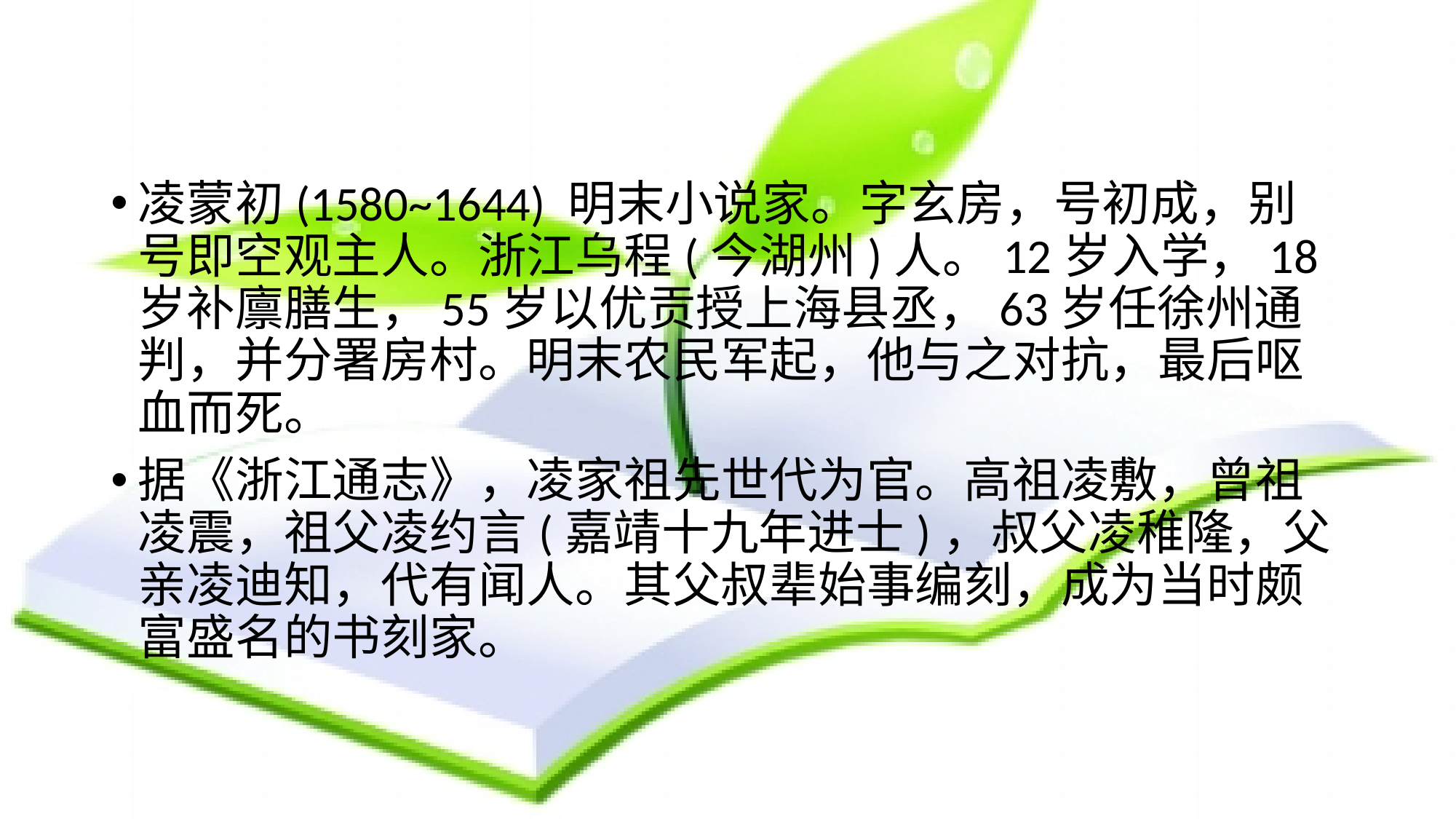

凌蒙初(1580~1644) 明末小说家。字玄房，号初成，别号即空观主人。浙江乌程(今湖州)人。12岁入学，18岁补廪膳生，55岁以优贡授上海县丞，63岁任徐州通判，并分署房村。明末农民军起，他与之对抗，最后呕血而死。
据《浙江通志》，凌家祖先世代为官。高祖凌敷，曾祖凌震，祖父凌约言(嘉靖十九年进士)，叔父凌稚隆，父亲凌迪知，代有闻人。其父叔辈始事编刻，成为当时颇富盛名的书刻家。